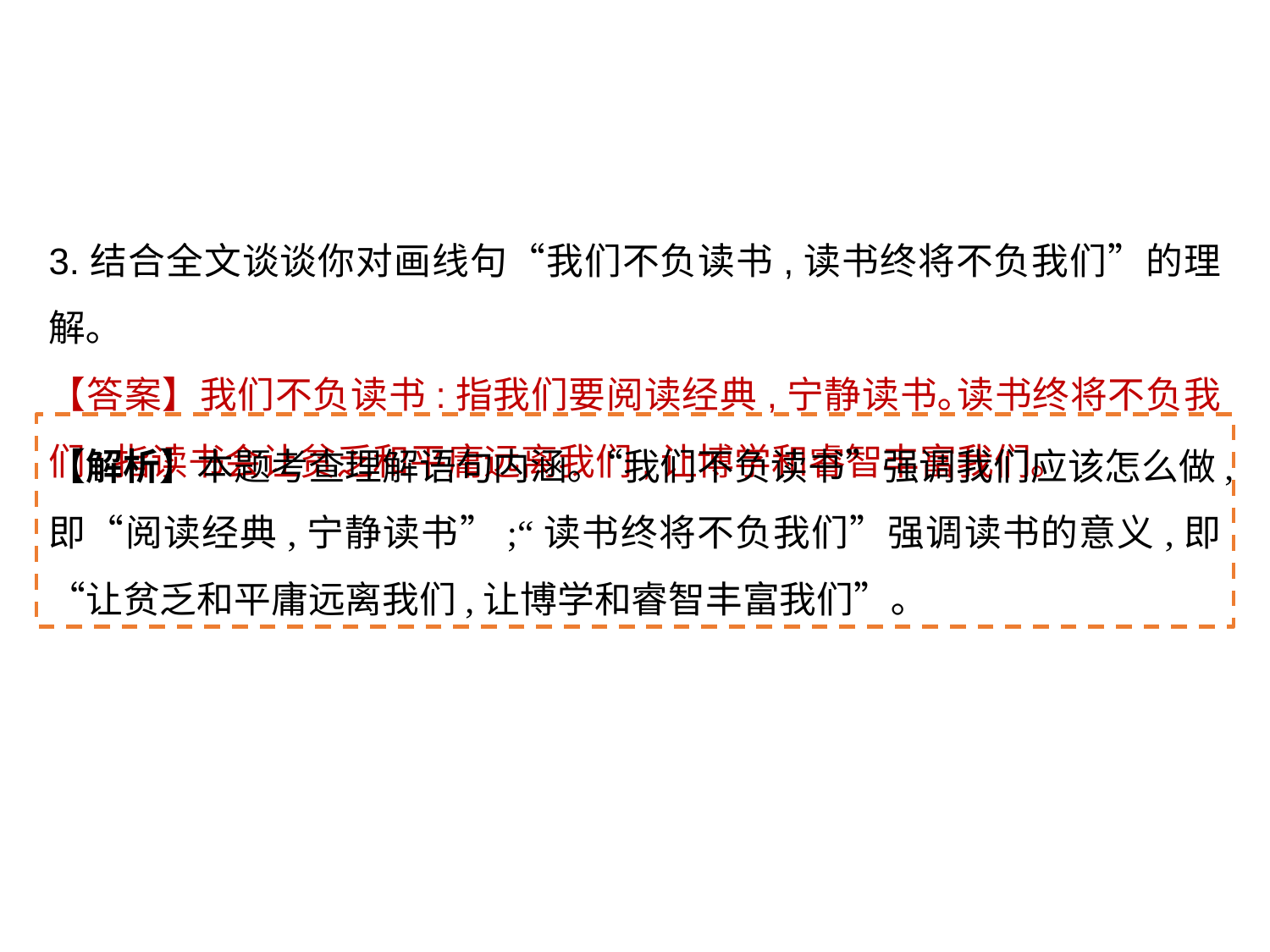

3.结合全文谈谈你对画线句“我们不负读书,读书终将不负我们”的理解｡
【答案】我们不负读书:指我们要阅读经典,宁静读书｡读书终将不负我们:指读书会让贫乏和平庸远离我们,让博学和睿智丰富我们｡
【解析】本题考查理解语句内涵｡“我们不负读书”强调我们应该怎么做,即“阅读经典,宁静读书”;“读书终将不负我们”强调读书的意义,即“让贫乏和平庸远离我们,让博学和睿智丰富我们”｡